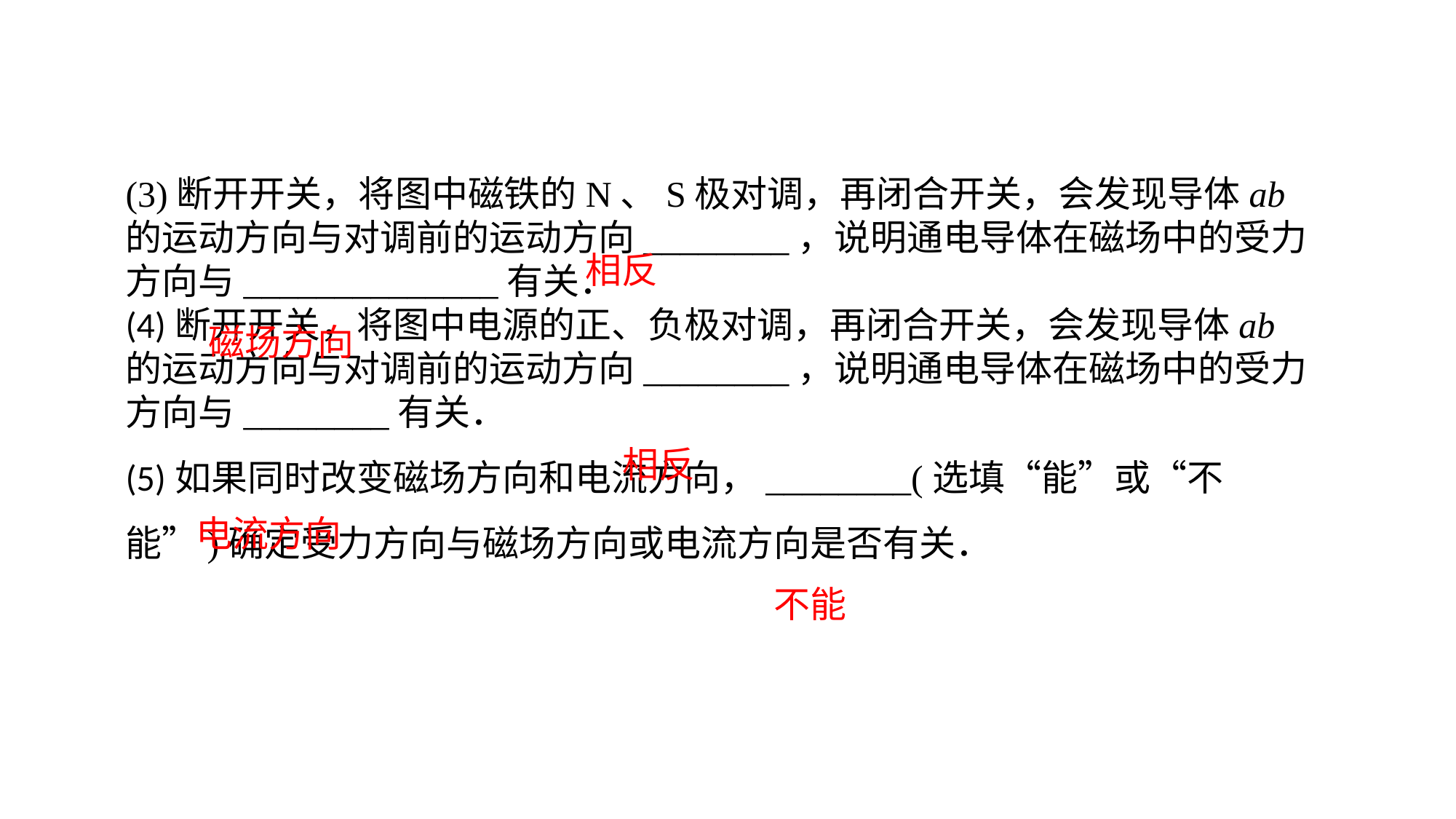

(3)断开开关，将图中磁铁的N、S极对调，再闭合开关，会发现导体ab的运动方向与对调前的运动方向________，说明通电导体在磁场中的受力方向与______________有关．(4)断开开关，将图中电源的正、负极对调，再闭合开关，会发现导体ab的运动方向与对调前的运动方向________，说明通电导体在磁场中的受力方向与________有关．(5)如果同时改变磁场方向和电流方向，________(选填“能”或“不能”)确定受力方向与磁场方向或电流方向是否有关．
相反
磁场方向
相反
电流方向
不能